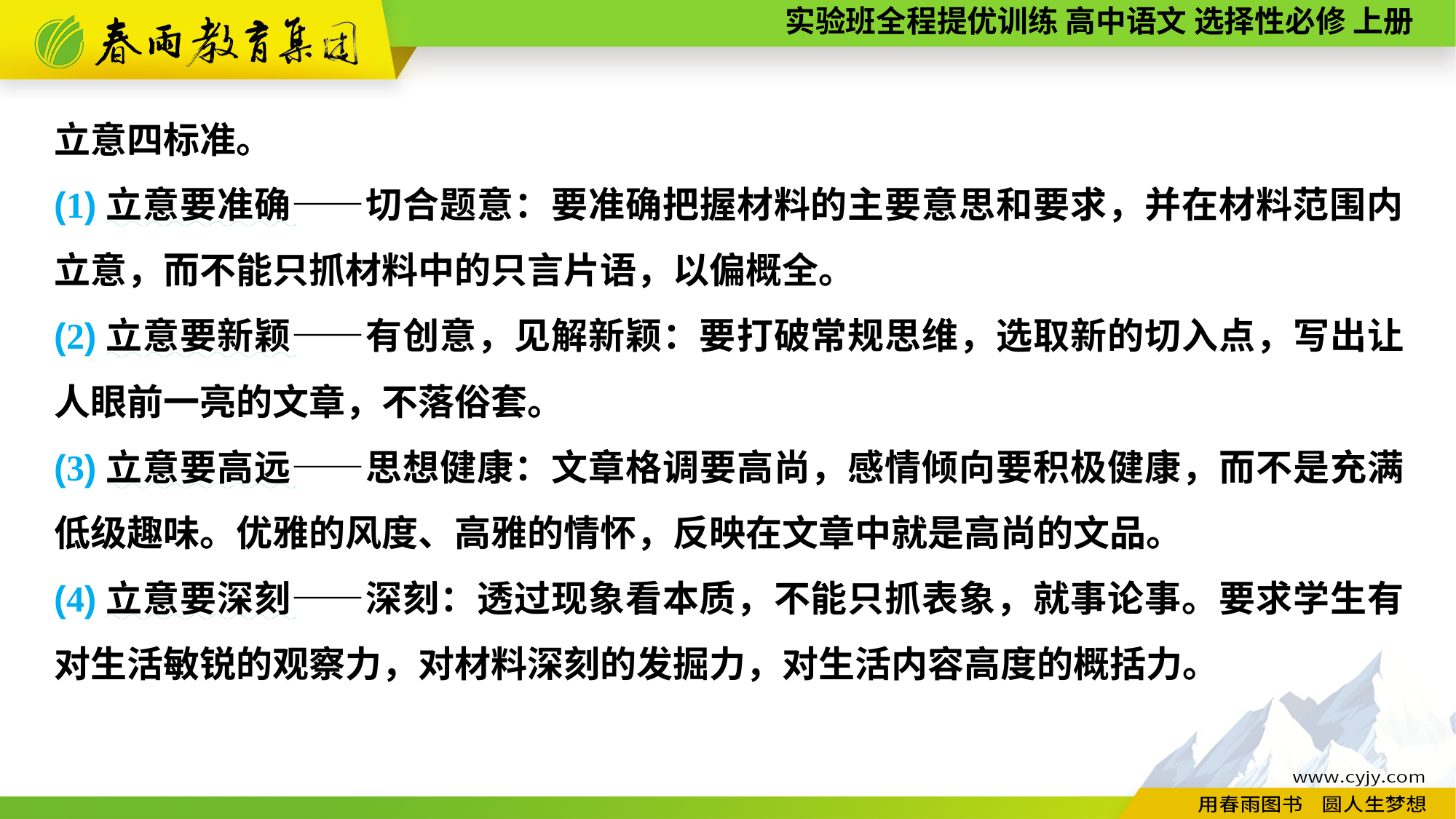

立意四标准。
(1)立意要准确——切合题意：要准确把握材料的主要意思和要求，并在材料范围内立意，而不能只抓材料中的只言片语，以偏概全。
(2)立意要新颖——有创意，见解新颖：要打破常规思维，选取新的切入点，写出让人眼前一亮的文章，不落俗套。
(3)立意要高远——思想健康：文章格调要高尚，感情倾向要积极健康，而不是充满低级趣味。优雅的风度、高雅的情怀，反映在文章中就是高尚的文品。
(4)立意要深刻——深刻：透过现象看本质，不能只抓表象，就事论事。要求学生有对生活敏锐的观察力，对材料深刻的发掘力，对生活内容高度的概括力。